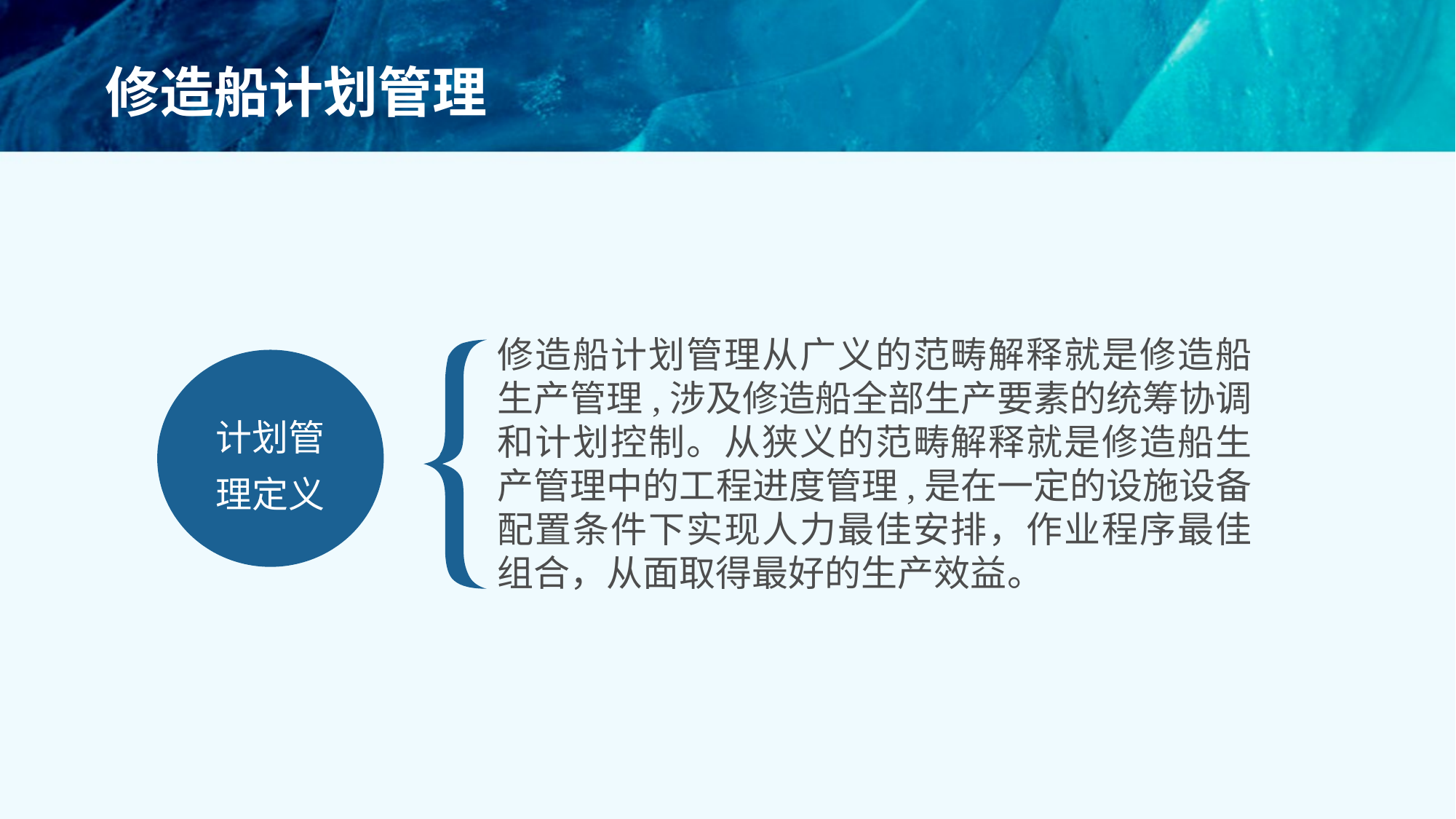

# 修造船计划管理

修造船计划管理从广义的范畴解释就是修造船生产管理,涉及修造船全部生产要素的统筹协调和计划控制。从狭义的范畴解释就是修造船生产管理中的工程进度管理,是在一定的设施设备配置条件下实现人力最佳安排，作业程序最佳组合，从面取得最好的生产效益。

计划管理定义